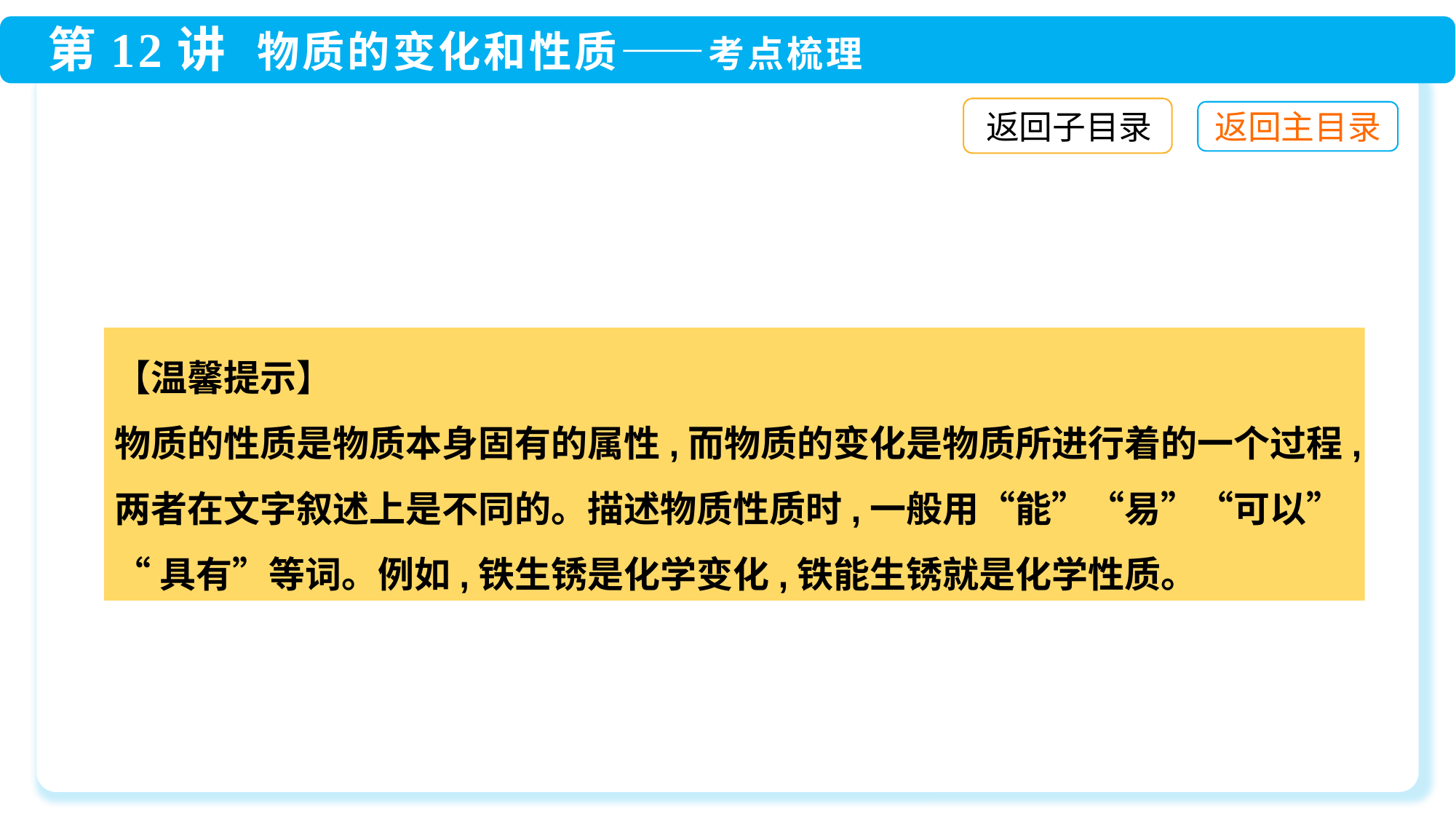

返回子目录
【温馨提示】
物质的性质是物质本身固有的属性,而物质的变化是物质所进行着的一个过程,两者在文字叙述上是不同的。描述物质性质时,一般用“能”“易”“可以”
“具有”等词。例如,铁生锈是化学变化,铁能生锈就是化学性质。